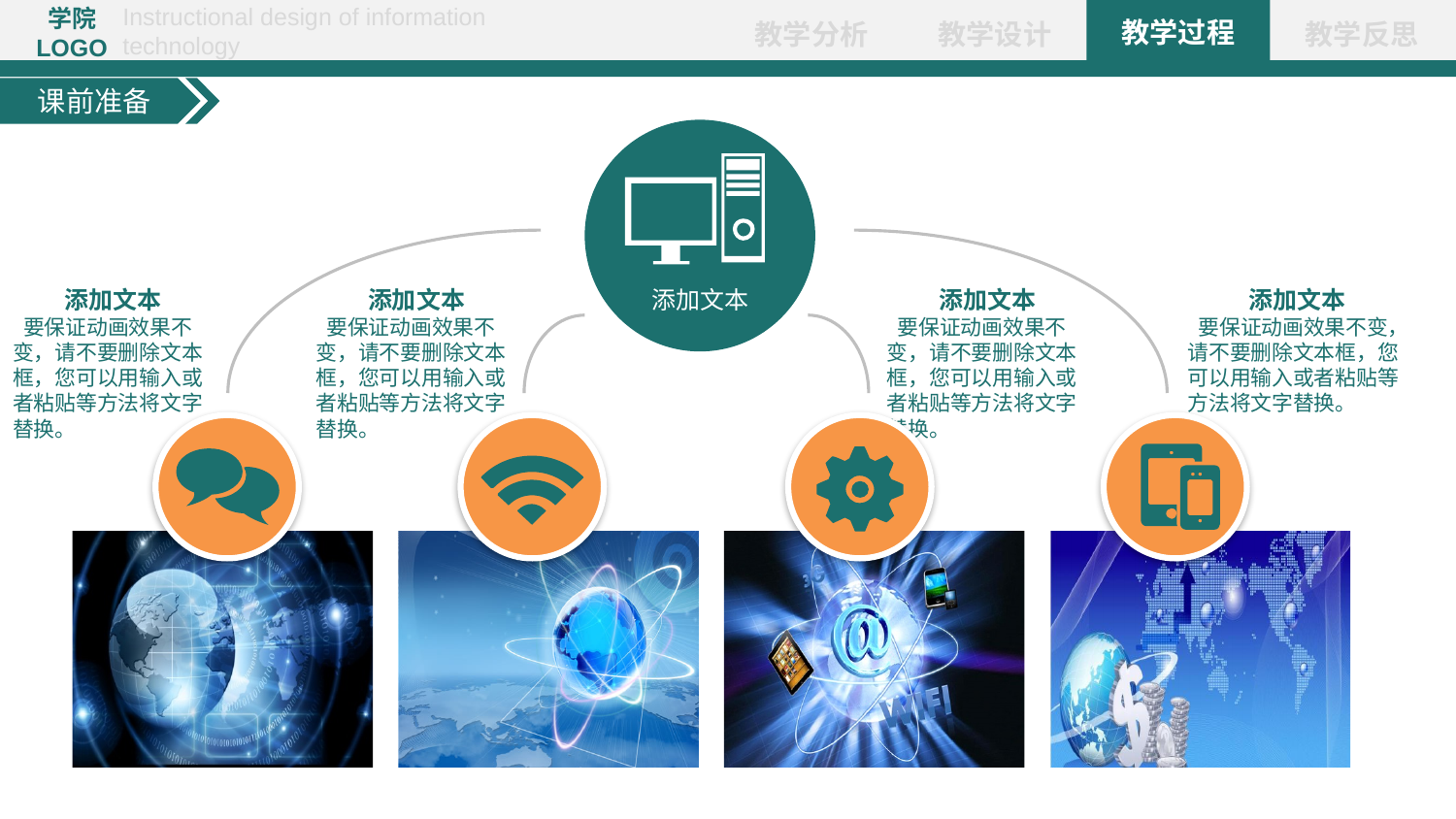

课前准备

添加文本

添加文本
 要保证动画效果不变，请不要删除文本框，您可以用输入或者粘贴等方法将文字替换。
添加文本
 要保证动画效果不变，请不要删除文本框，您可以用输入或者粘贴等方法将文字替换。
添加文本
 要保证动画效果不变，请不要删除文本框，您可以用输入或者粘贴等方法将文字替换。
添加文本
 要保证动画效果不变，请不要删除文本框，您可以用输入或者粘贴等方法将文字替换。